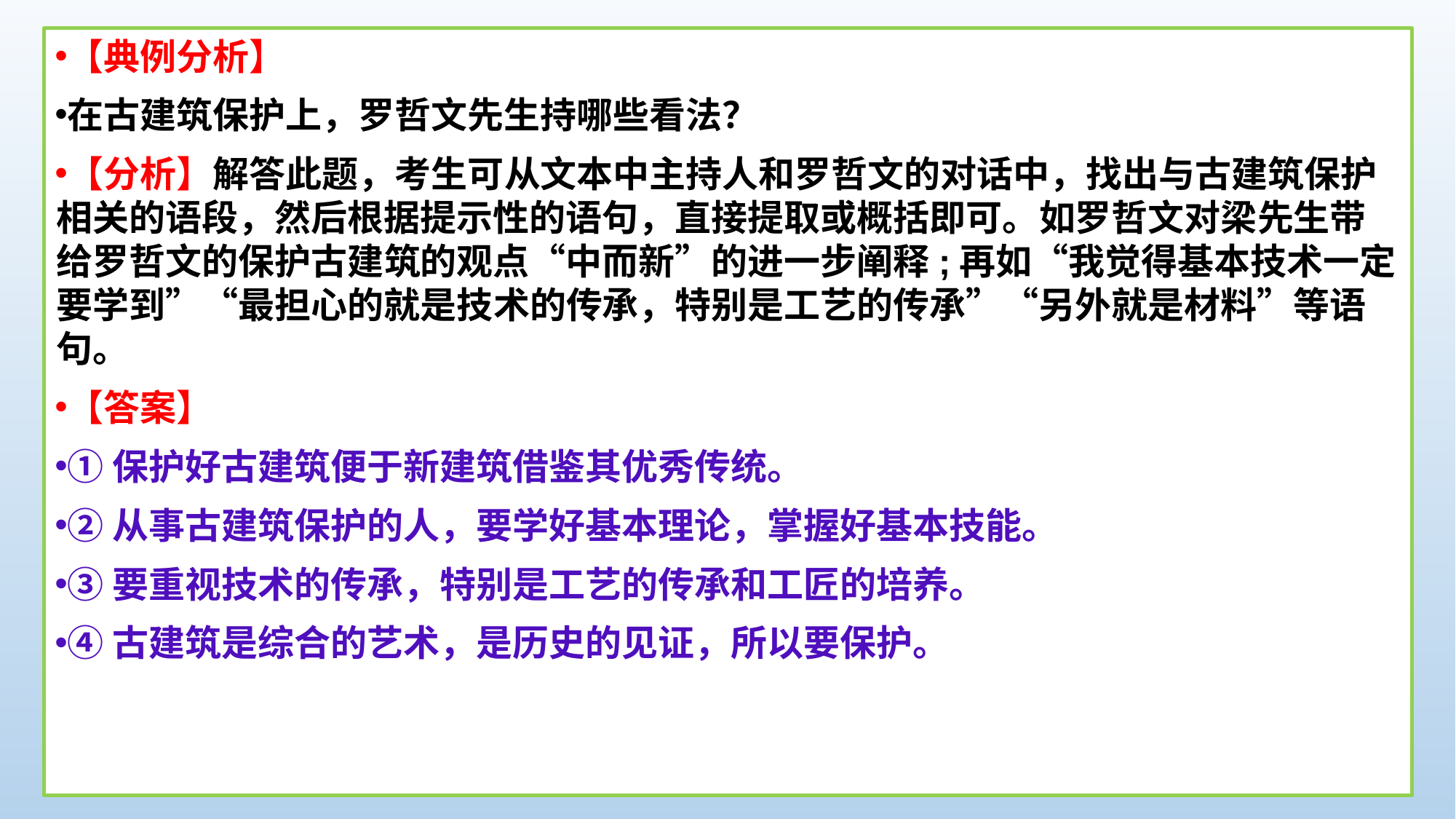

【典例分析】
在古建筑保护上，罗哲文先生持哪些看法？
【分析】解答此题，考生可从文本中主持人和罗哲文的对话中，找出与古建筑保护相关的语段，然后根据提示性的语句，直接提取或概括即可。如罗哲文对梁先生带给罗哲文的保护古建筑的观点“中而新”的进一步阐释;再如“我觉得基本技术一定要学到”“最担心的就是技术的传承，特别是工艺的传承”“另外就是材料”等语句。
【答案】
①保护好古建筑便于新建筑借鉴其优秀传统。
②从事古建筑保护的人，要学好基本理论，掌握好基本技能。
③要重视技术的传承，特别是工艺的传承和工匠的培养。
④古建筑是综合的艺术，是历史的见证，所以要保护。